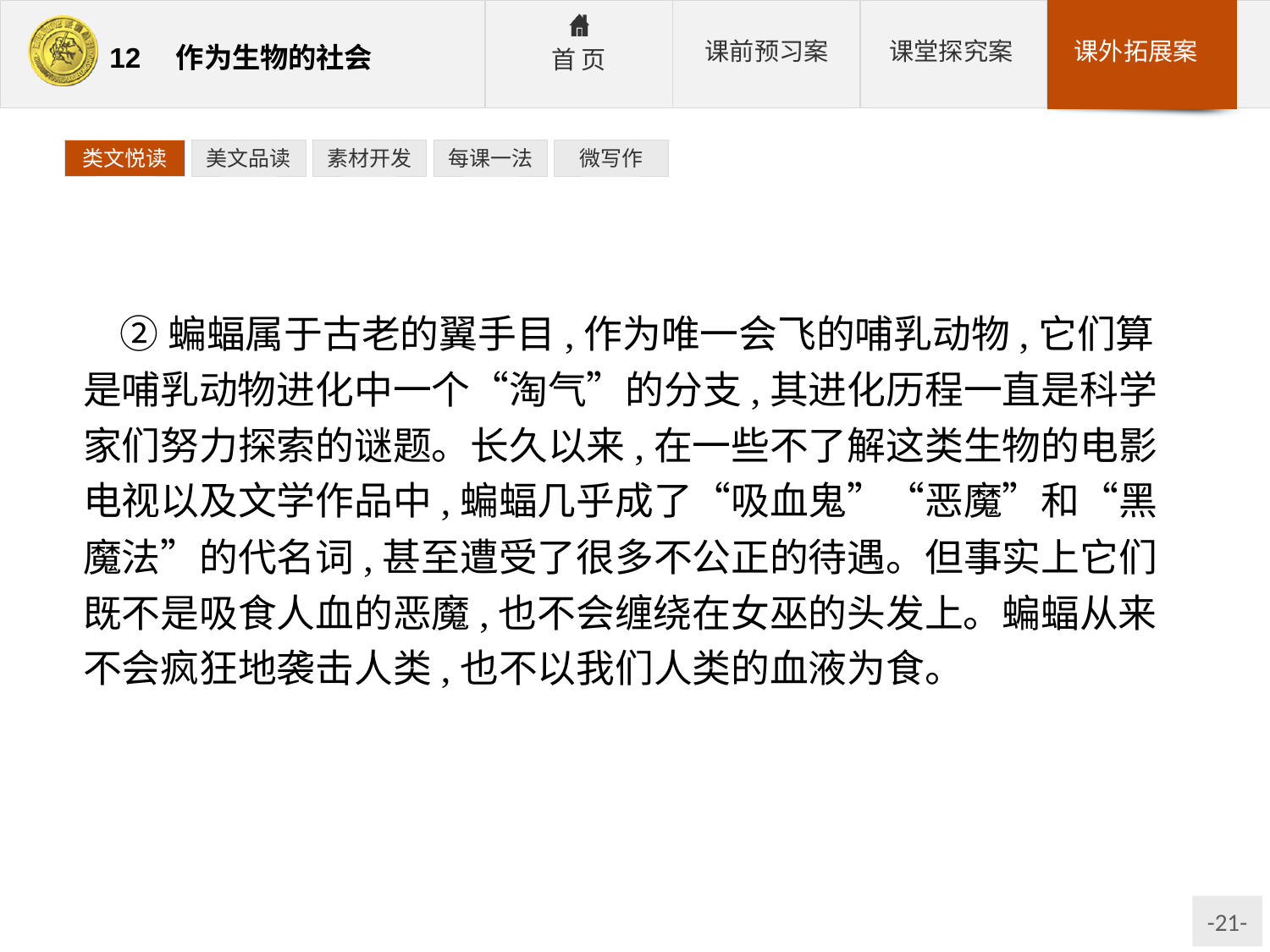

类文悦读
美文品读
素材开发
每课一法
微写作
②蝙蝠属于古老的翼手目,作为唯一会飞的哺乳动物,它们算是哺乳动物进化中一个“淘气”的分支,其进化历程一直是科学家们努力探索的谜题。长久以来,在一些不了解这类生物的电影电视以及文学作品中,蝙蝠几乎成了“吸血鬼”“恶魔”和“黑魔法”的代名词,甚至遭受了很多不公正的待遇。但事实上它们既不是吸食人血的恶魔,也不会缠绕在女巫的头发上。蝙蝠从来不会疯狂地袭击人类,也不以我们人类的血液为食。